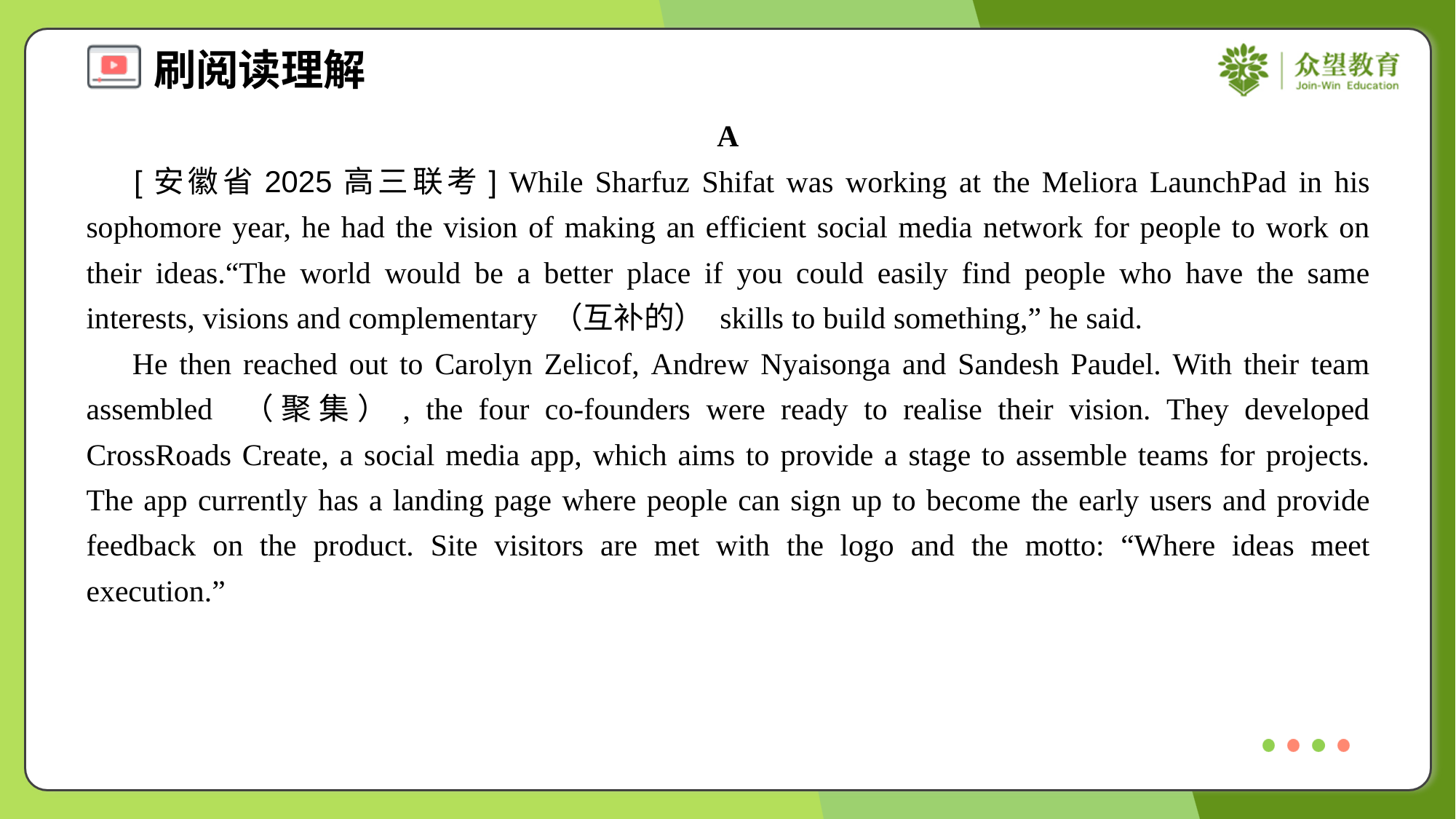

A
    [安徽省2025高三联考] While Sharfuz Shifat was working at the Meliora LaunchPad in his sophomore year, he had the vision of making an efficient social media network for people to work on their ideas.“The world would be a better place if you could easily find people who have the same interests, visions and complementary （互补的） skills to build something,” he said.
    He then reached out to Carolyn Zelicof, Andrew Nyaisonga and Sandesh Paudel. With their team assembled （聚集）, the four co-founders were ready to realise their vision. They developed CrossRoads Create, a social media app, which aims to provide a stage to assemble teams for projects. The app currently has a landing page where people can sign up to become the early users and provide feedback on the product. Site visitors are met with the logo and the motto: “Where ideas meet execution.”